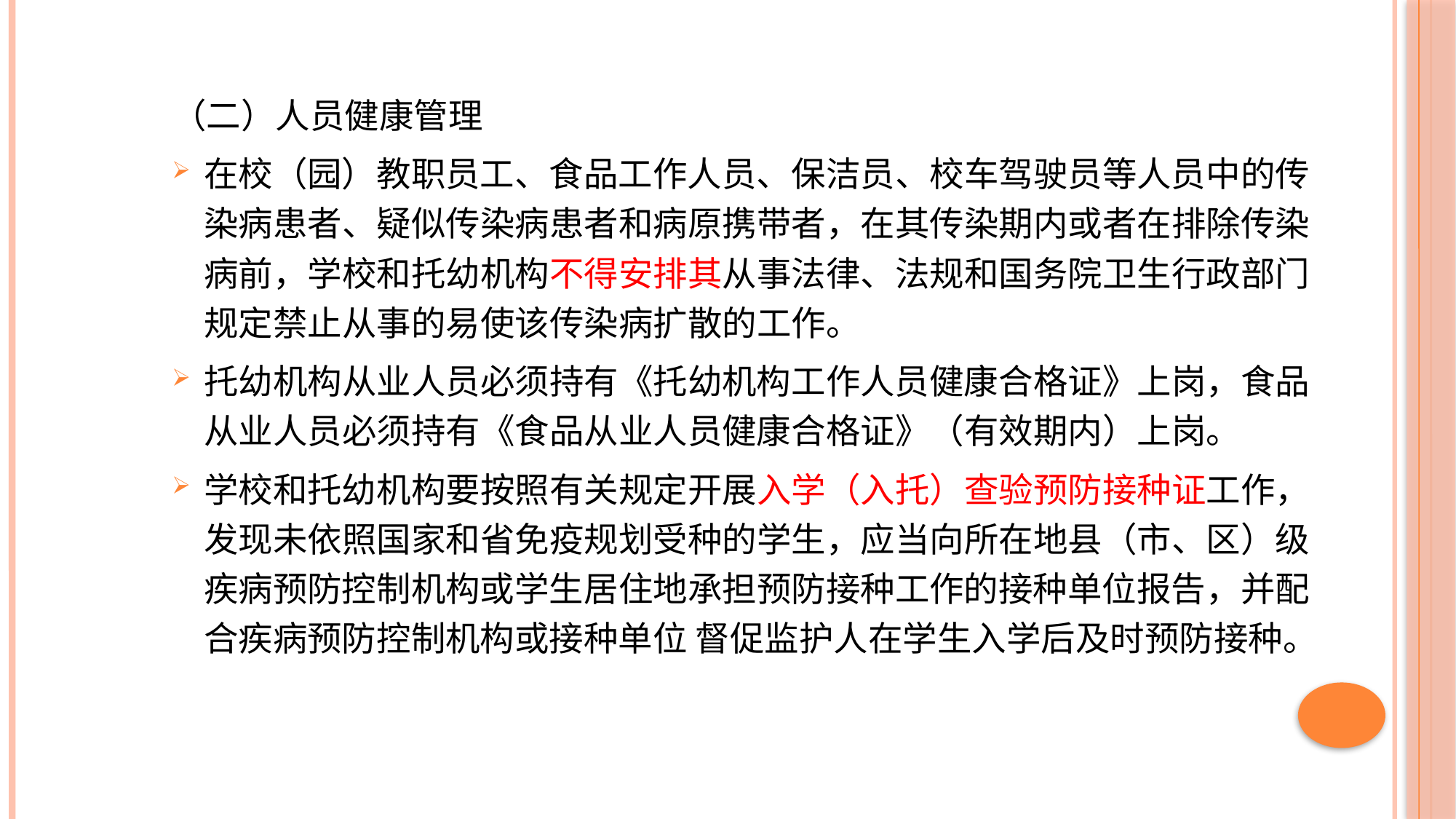

（二）人员健康管理
在校（园）教职员工、食品工作人员、保洁员、校车驾驶员等人员中的传染病患者、疑似传染病患者和病原携带者，在其传染期内或者在排除传染病前，学校和托幼机构不得安排其从事法律、法规和国务院卫生行政部门规定禁止从事的易使该传染病扩散的工作。
托幼机构从业人员必须持有《托幼机构工作人员健康合格证》上岗，食品从业人员必须持有《食品从业人员健康合格证》（有效期内）上岗。
学校和托幼机构要按照有关规定开展入学（入托）查验预防接种证工作，发现未依照国家和省免疫规划受种的学生，应当向所在地县（市、区）级疾病预防控制机构或学生居住地承担预防接种工作的接种单位报告，并配合疾病预防控制机构或接种单位 督促监护人在学生入学后及时预防接种。